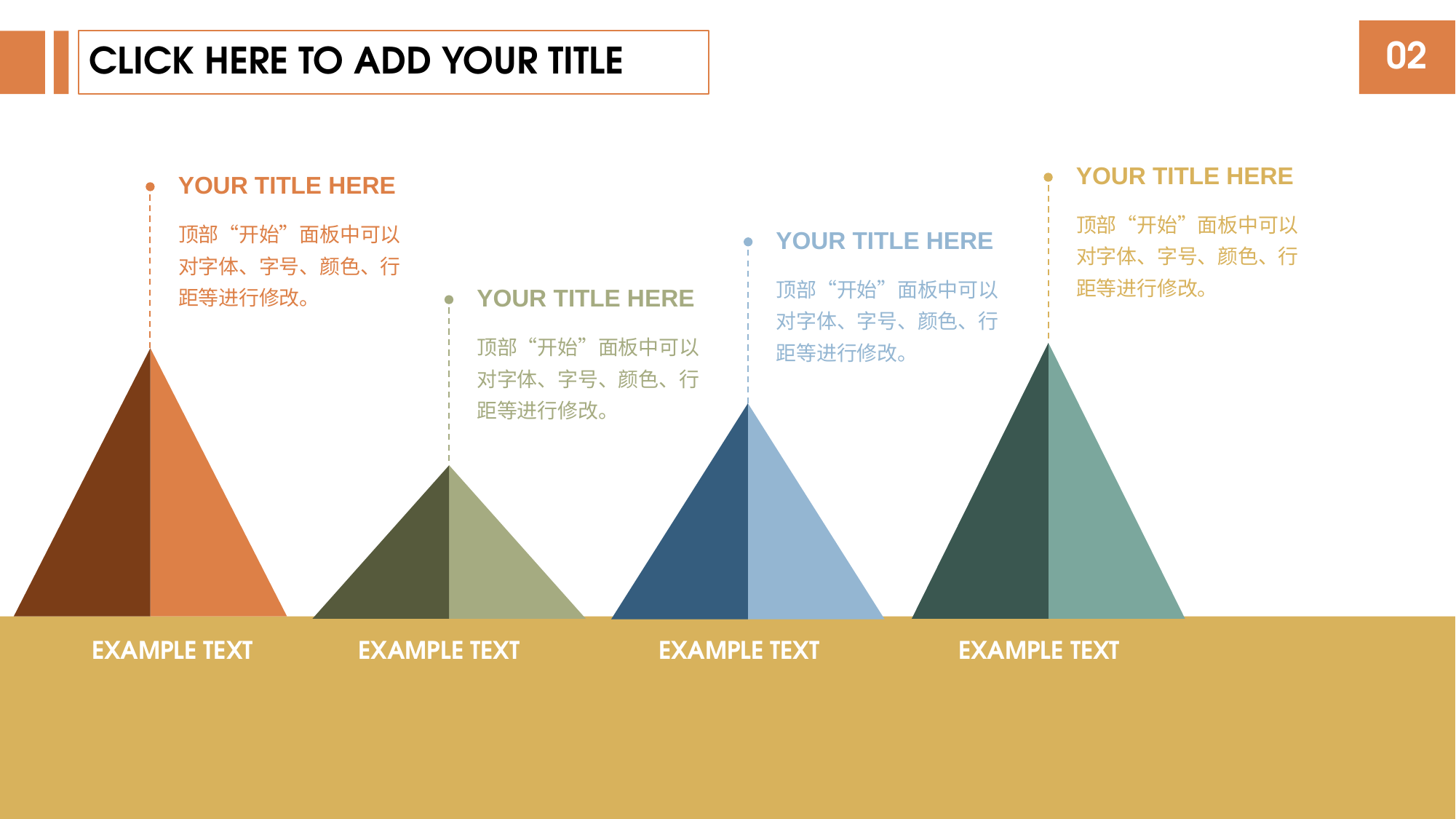

02
CLICK HERE TO ADD YOUR TITLE
YOUR TITLE HERE
YOUR TITLE HERE
顶部“开始”面板中可以对字体、字号、颜色、行距等进行修改。
顶部“开始”面板中可以对字体、字号、颜色、行距等进行修改。
YOUR TITLE HERE
顶部“开始”面板中可以对字体、字号、颜色、行距等进行修改。
YOUR TITLE HERE
顶部“开始”面板中可以对字体、字号、颜色、行距等进行修改。

EXAMPLE TEXT
EXAMPLE TEXT
EXAMPLE TEXT
EXAMPLE TEXT